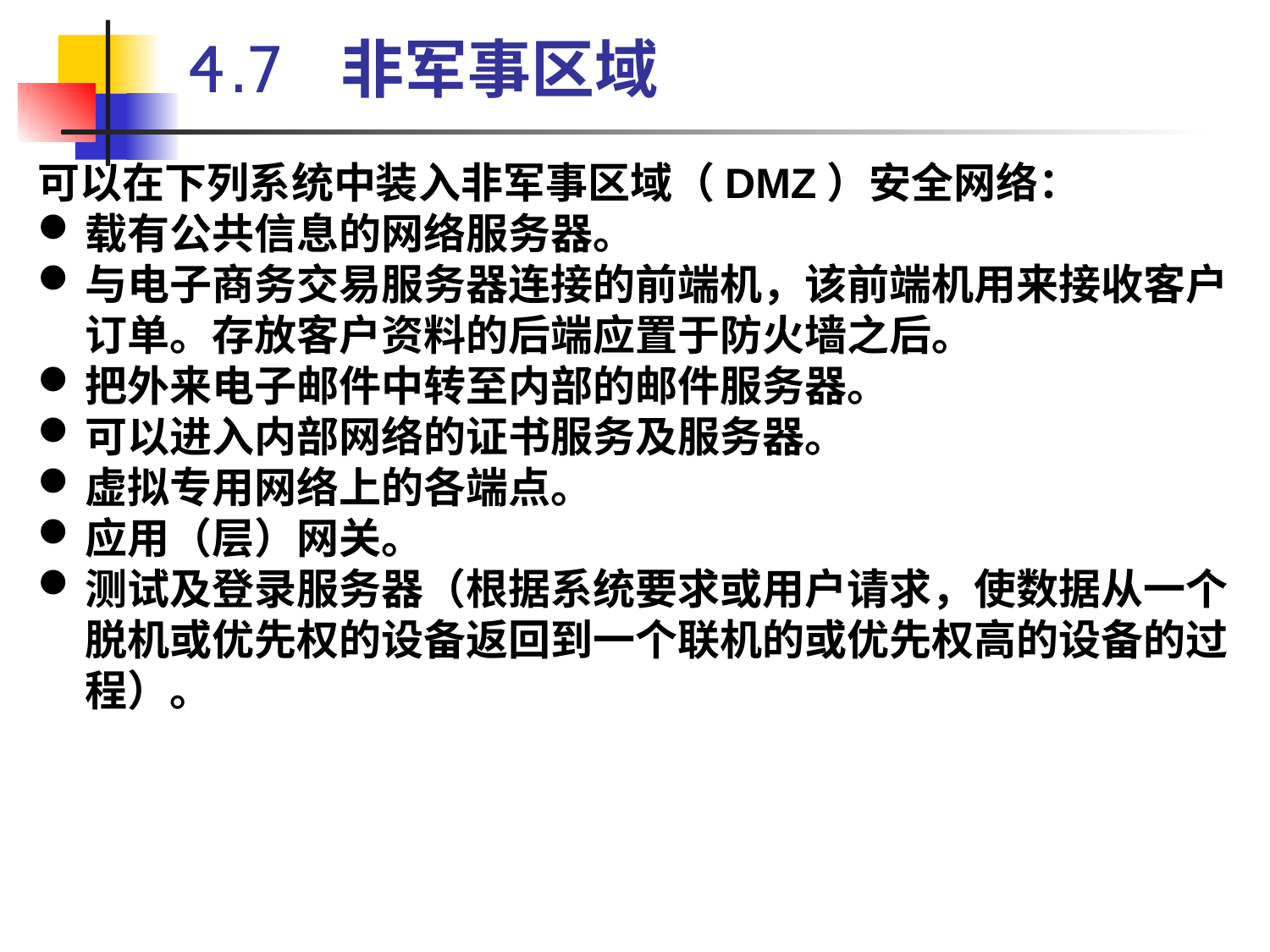

4.7  非军事区域
可以在下列系统中装入非军事区域（DMZ）安全网络：
载有公共信息的网络服务器。
与电子商务交易服务器连接的前端机，该前端机用来接收客户订单。存放客户资料的后端应置于防火墙之后。
把外来电子邮件中转至内部的邮件服务器。
可以进入内部网络的证书服务及服务器。
虚拟专用网络上的各端点。
应用（层）网关。
测试及登录服务器（根据系统要求或用户请求，使数据从一个脱机或优先权的设备返回到一个联机的或优先权高的设备的过程）。